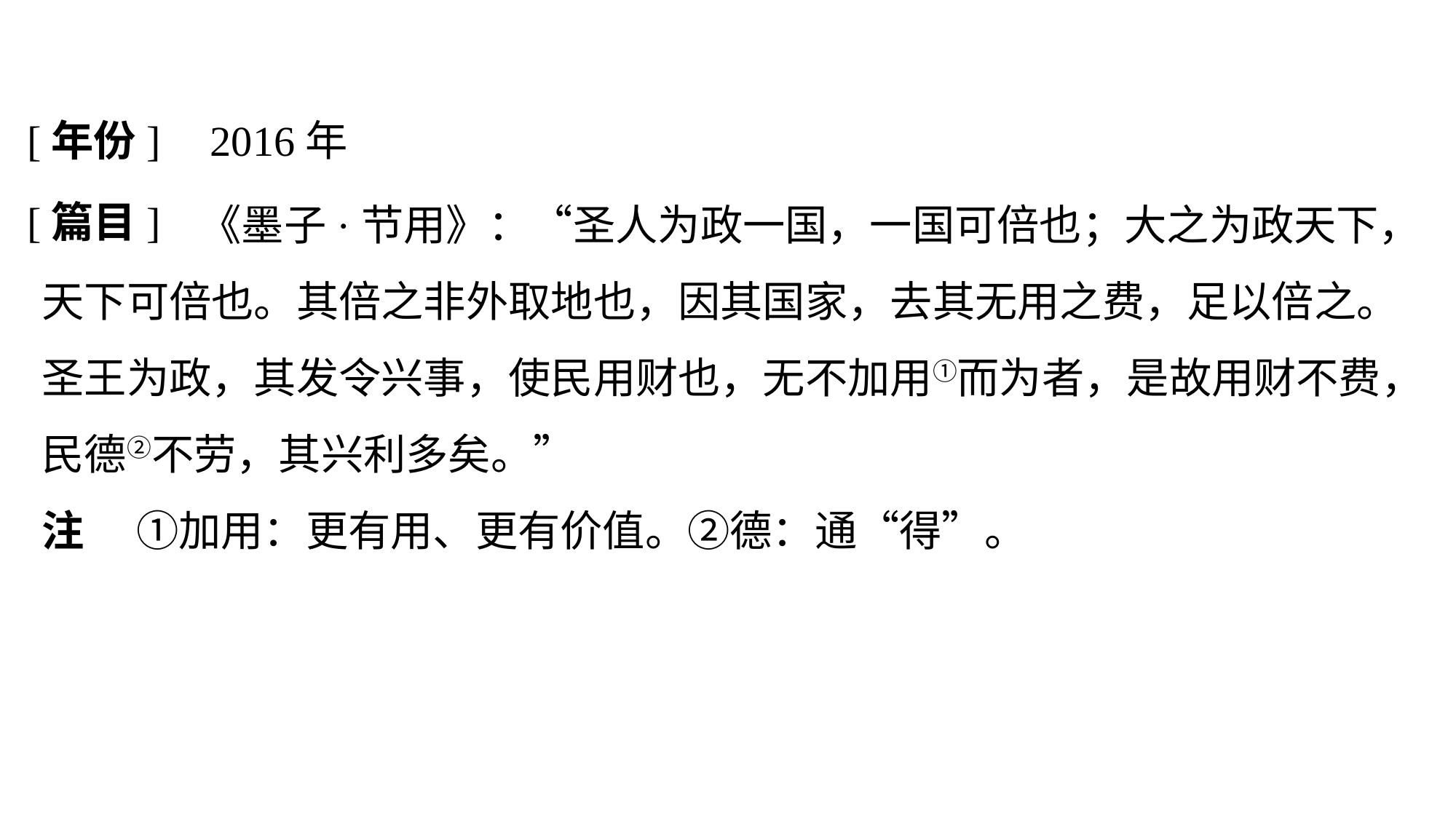

[年份]
   2016年
[篇目]
	    《墨子·节用》：“圣人为政一国，一国可倍也；大之为政天下，天下可倍也。其倍之非外取地也，因其国家，去其无用之费，足以倍之。圣王为政，其发令兴事，使民用财也，无不加用①而为者，是故用财不费，民德②不劳，其兴利多矣。”
注 　①加用：更有用、更有价值。②德：通“得”。